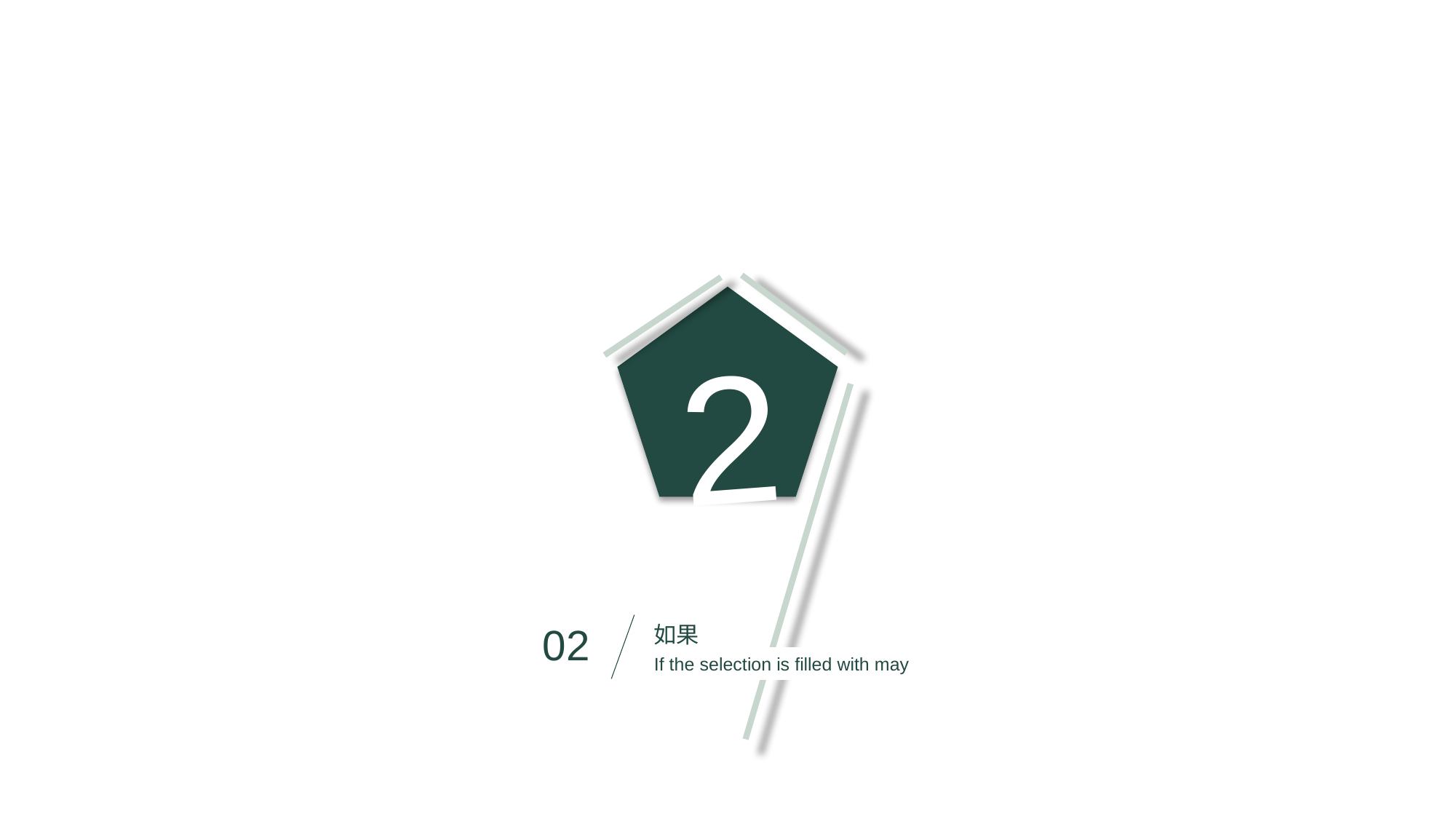

2
PART ONE
02
如果
If the selection is filled with may